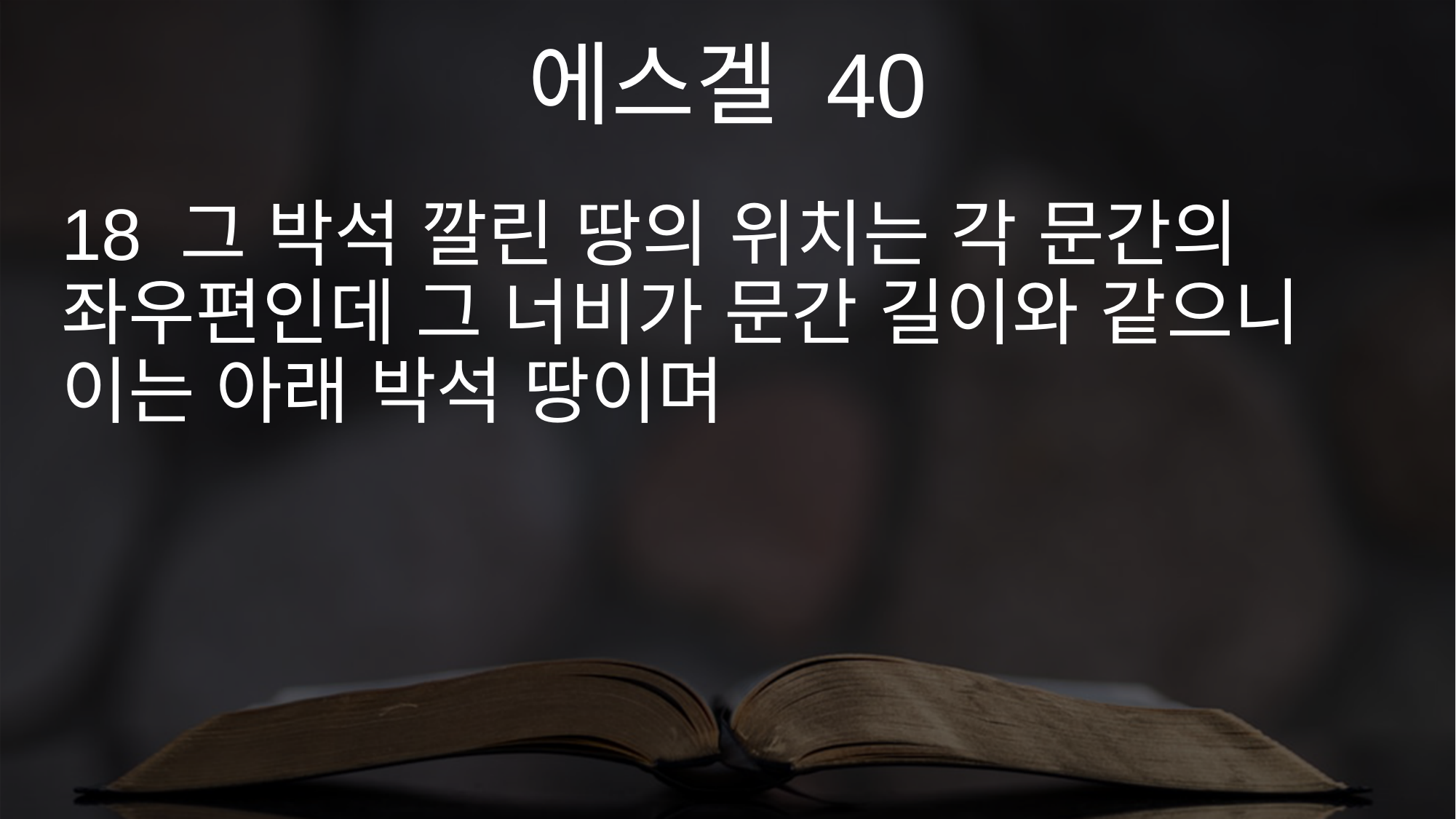

에스겔 40
18 그 박석 깔린 땅의 위치는 각 문간의 좌우편인데 그 너비가 문간 길이와 같으니 이는 아래 박석 땅이며